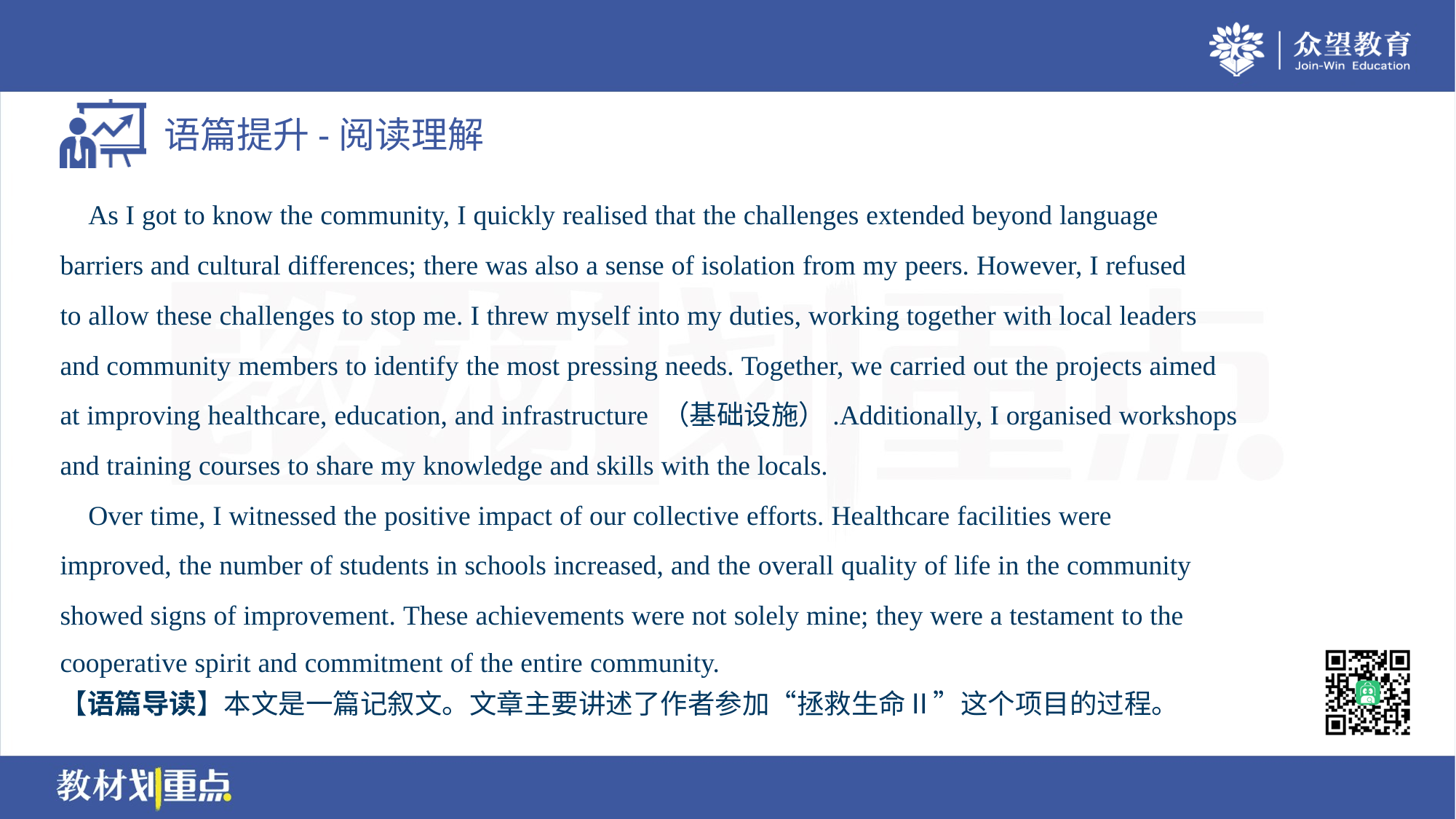

As I got to know the community, I quickly realised that the challenges extended beyond language
barriers and cultural differences; there was also a sense of isolation from my peers. However, I refused
to allow these challenges to stop me. I threw myself into my duties, working together with local leaders
and community members to identify the most pressing needs. Together, we carried out the projects aimed
at improving healthcare, education, and infrastructure （基础设施）.Additionally, I organised workshops
and training courses to share my knowledge and skills with the locals.
    Over time, I witnessed the positive impact of our collective efforts. Healthcare facilities were
improved, the number of students in schools increased, and the overall quality of life in the community
showed signs of improvement. These achievements were not solely mine; they were a testament to the
cooperative spirit and commitment of the entire community.
【语篇导读】本文是一篇记叙文。文章主要讲述了作者参加“拯救生命Ⅱ”这个项目的过程。